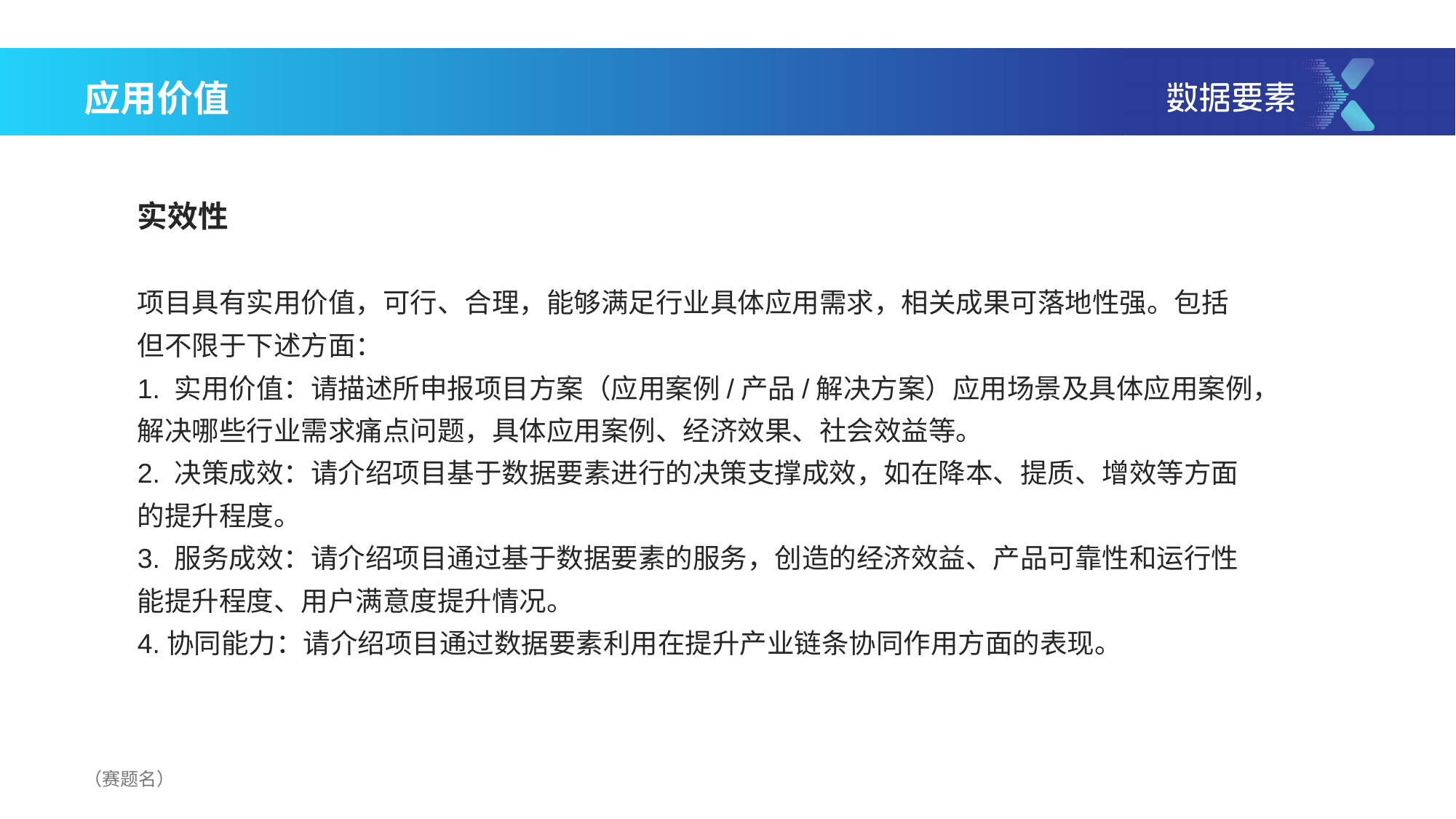

应用价值
实效性

项目具有实用价值，可行、合理，能够满足行业具体应用需求，相关成果可落地性强。包括但不限于下述方面：
1. 实用价值：请描述所申报项目方案（应用案例/产品/解决方案）应用场景及具体应用案例，解决哪些行业需求痛点问题，具体应用案例、经济效果、社会效益等。
2. 决策成效：请介绍项目基于数据要素进行的决策支撑成效，如在降本、提质、增效等方面的提升程度。
3. 服务成效：请介绍项目通过基于数据要素的服务，创造的经济效益、产品可靠性和运行性能提升程度、用户满意度提升情况。
4.协同能力：请介绍项目通过数据要素利用在提升产业链条协同作用方面的表现。
（赛题名）
7